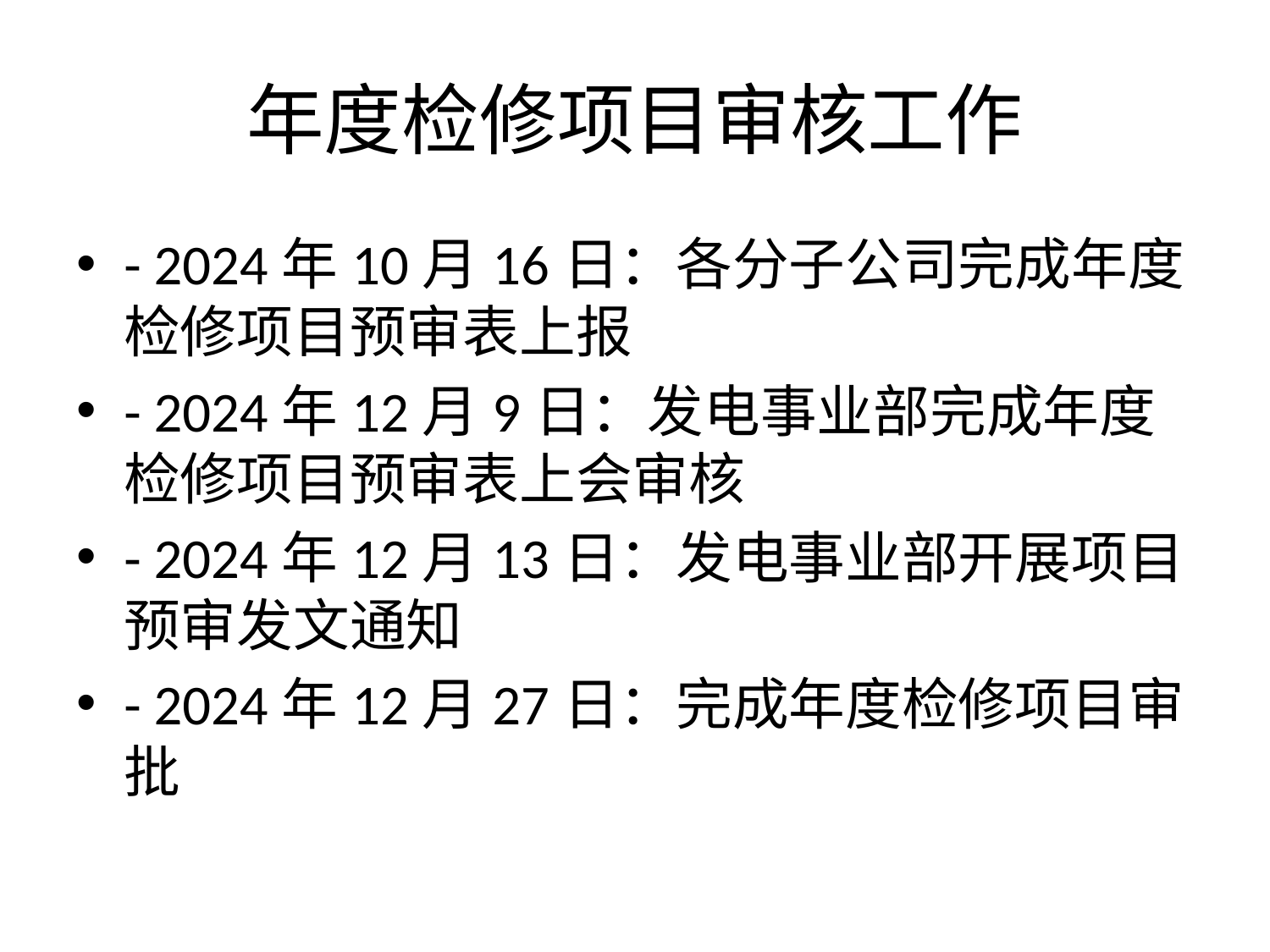

# 年度检修项目审核工作
- 2024年10月16日：各分子公司完成年度检修项目预审表上报
- 2024年12月9日：发电事业部完成年度检修项目预审表上会审核
- 2024年12月13日：发电事业部开展项目预审发文通知
- 2024年12月27日：完成年度检修项目审批